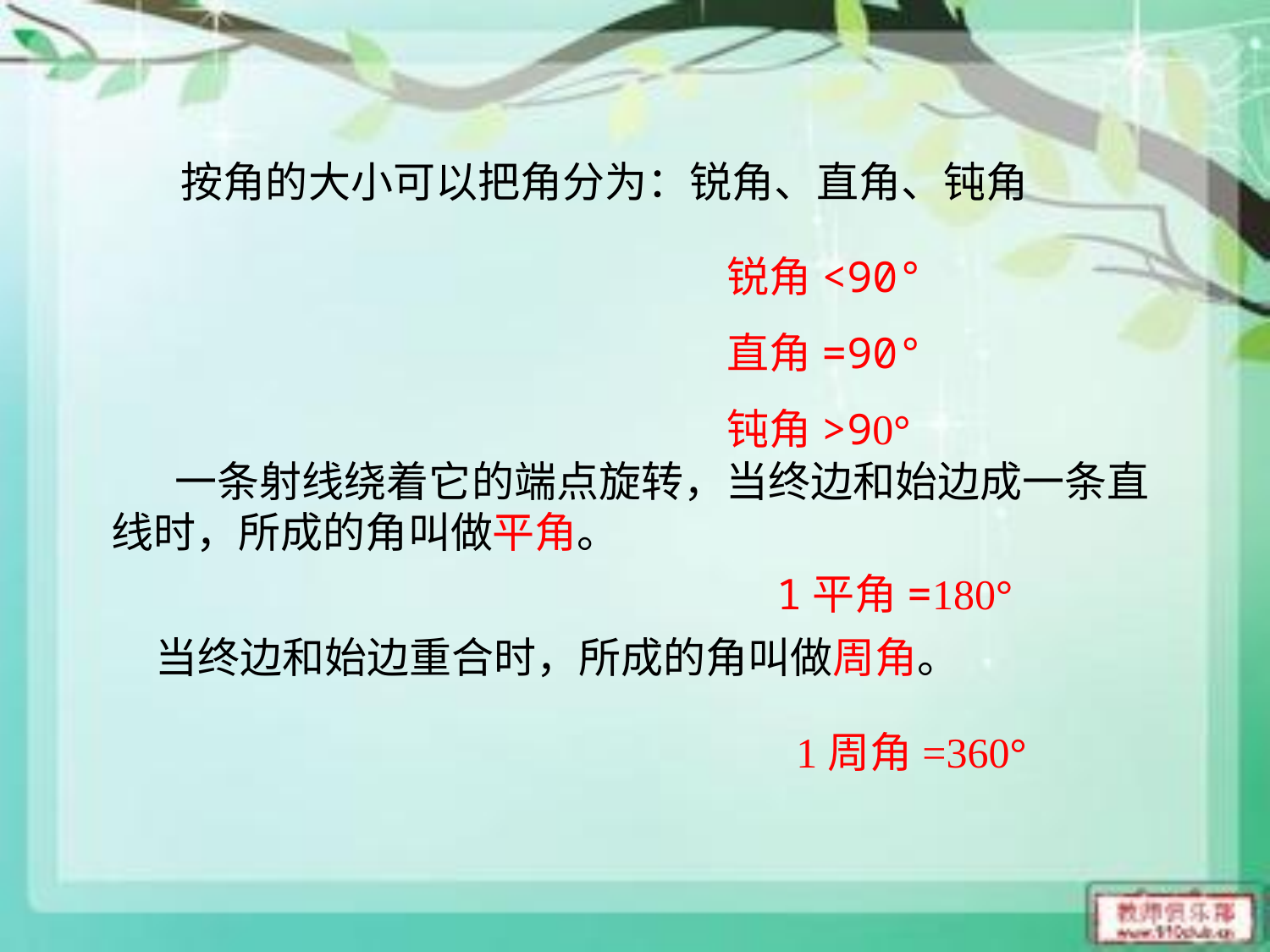

按角的大小可以把角分为：锐角、直角、钝角
锐角<90°
直角=90°
钝角>90°

一条射线绕着它的端点旋转，当终边和始边成一条直线时，所成的角叫做平角。
1平角=180°
当终边和始边重合时，所成的角叫做周角。
1周角=360°